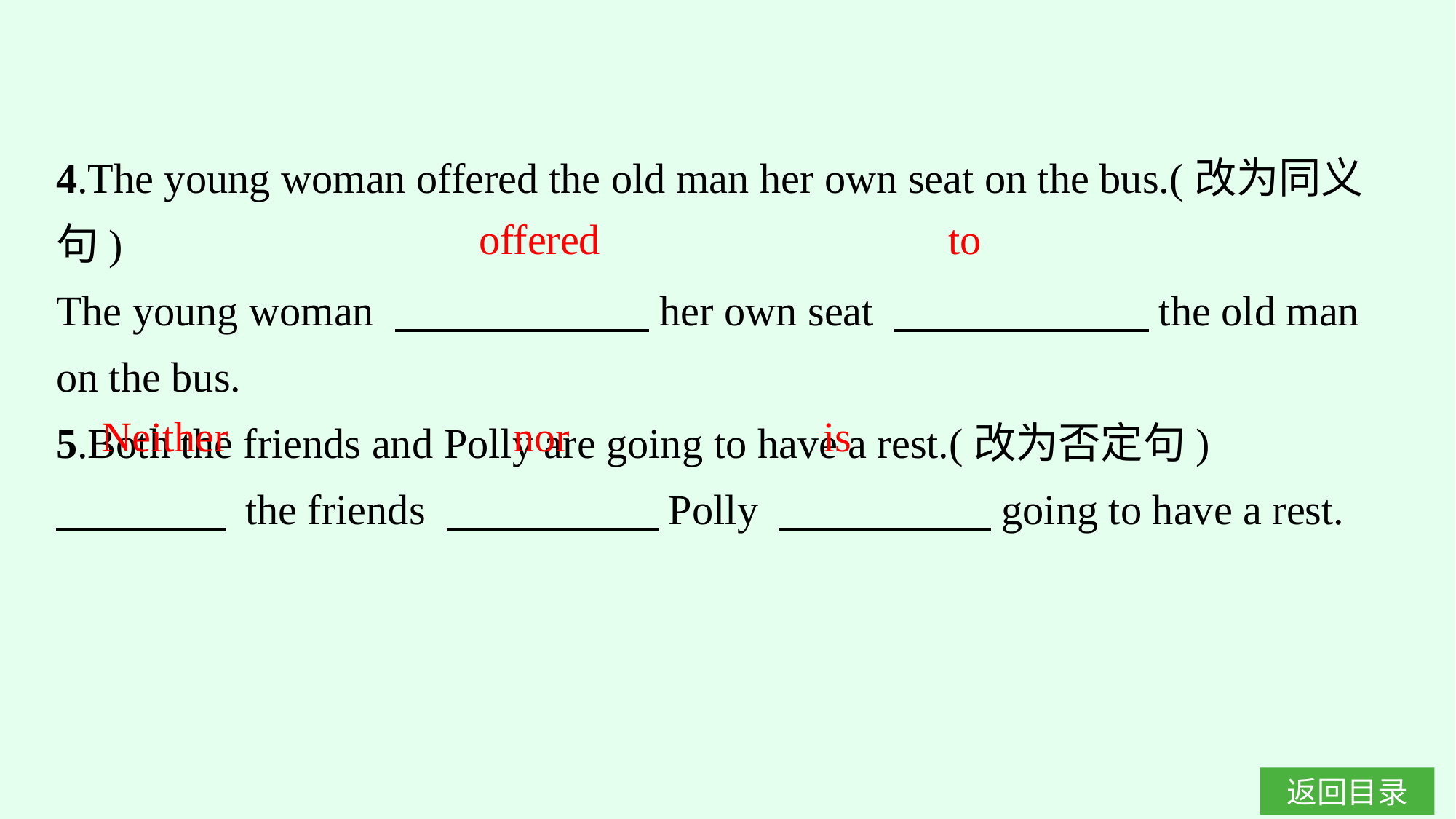

4.The young woman offered the old man her own seat on the bus.(改为同义句)
The young woman 　　　　　　her own seat 　　　　　　the old man on the bus.
5.Both the friends and Polly are going to have a rest.(改为否定句)
　　　　 the friends 　　　　　Polly 　　　　　going to have a rest.
offered                                 to
Neither                           nor                        is